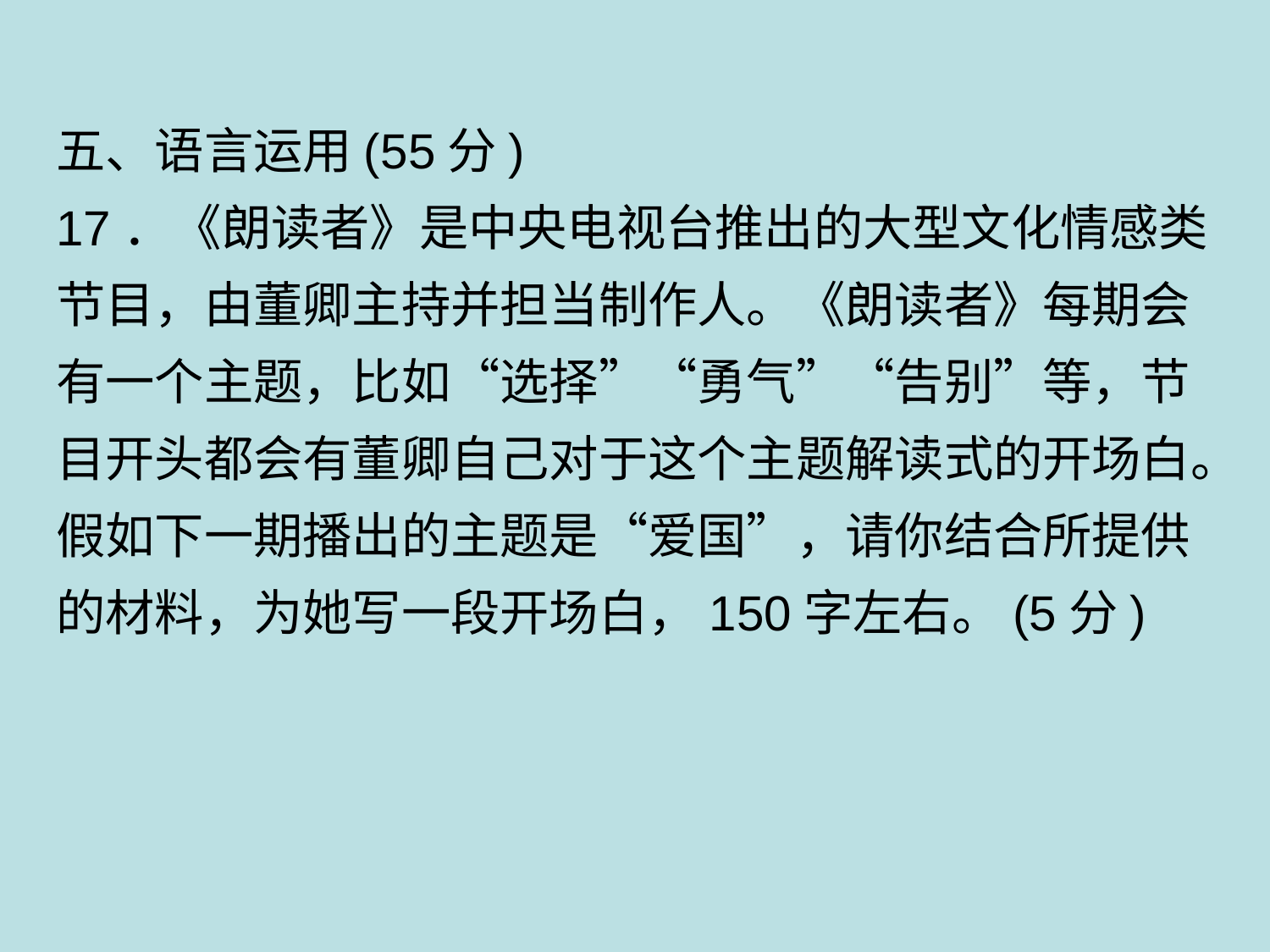

五、语言运用(55分)
17．《朗读者》是中央电视台推出的大型文化情感类节目，由董卿主持并担当制作人。《朗读者》每期会有一个主题，比如“选择”“勇气”“告别”等，节目开头都会有董卿自己对于这个主题解读式的开场白。假如下一期播出的主题是“爱国”，请你结合所提供的材料，为她写一段开场白，150字左右。(5分)